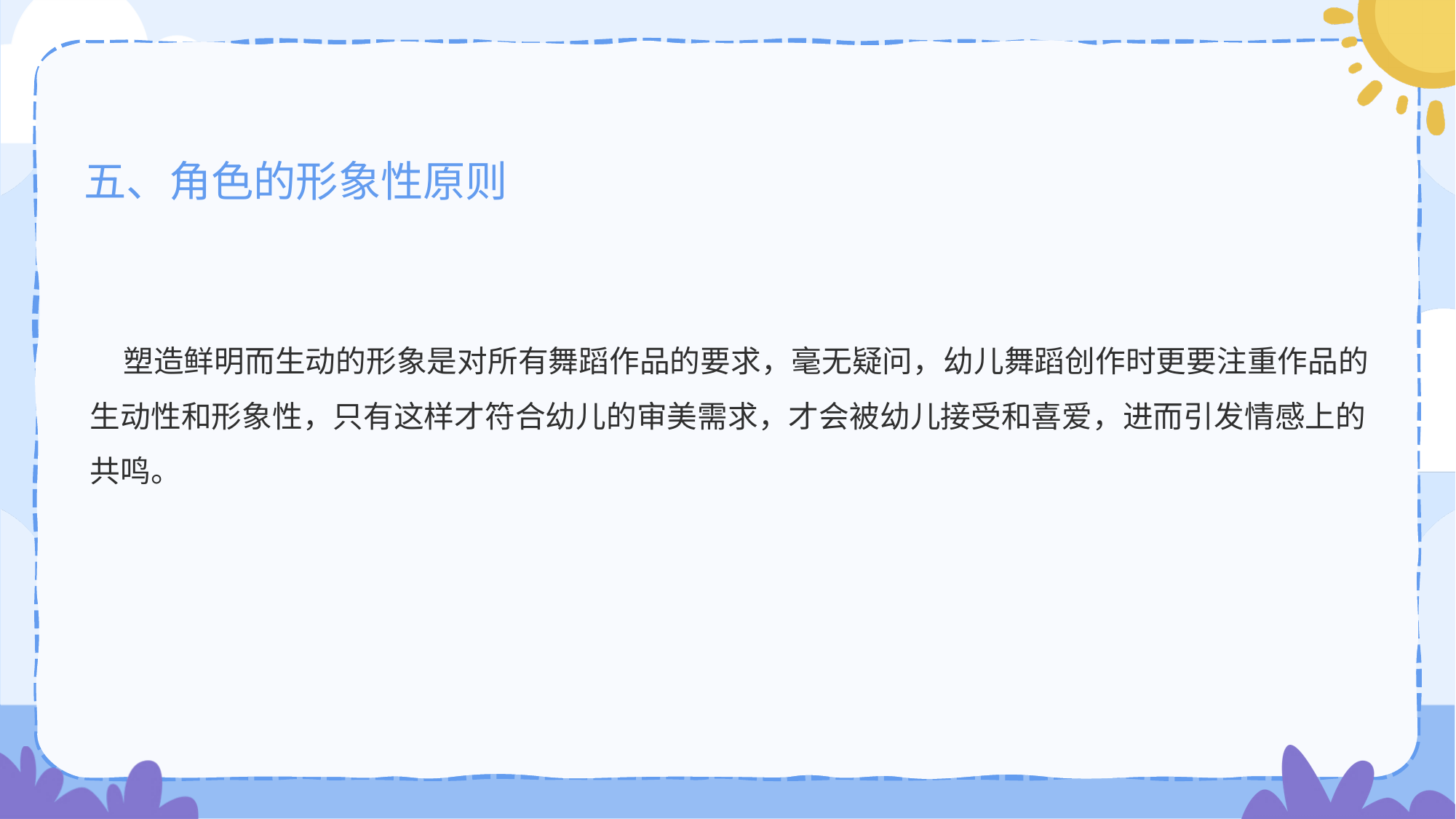

五、角色的形象性原则
   塑造鲜明而生动的形象是对所有舞蹈作品的要求，毫无疑问，幼儿舞蹈创作时更要注重作品的生动性和形象性，只有这样才符合幼儿的审美需求，才会被幼儿接受和喜爱，进而引发情感上的共鸣。